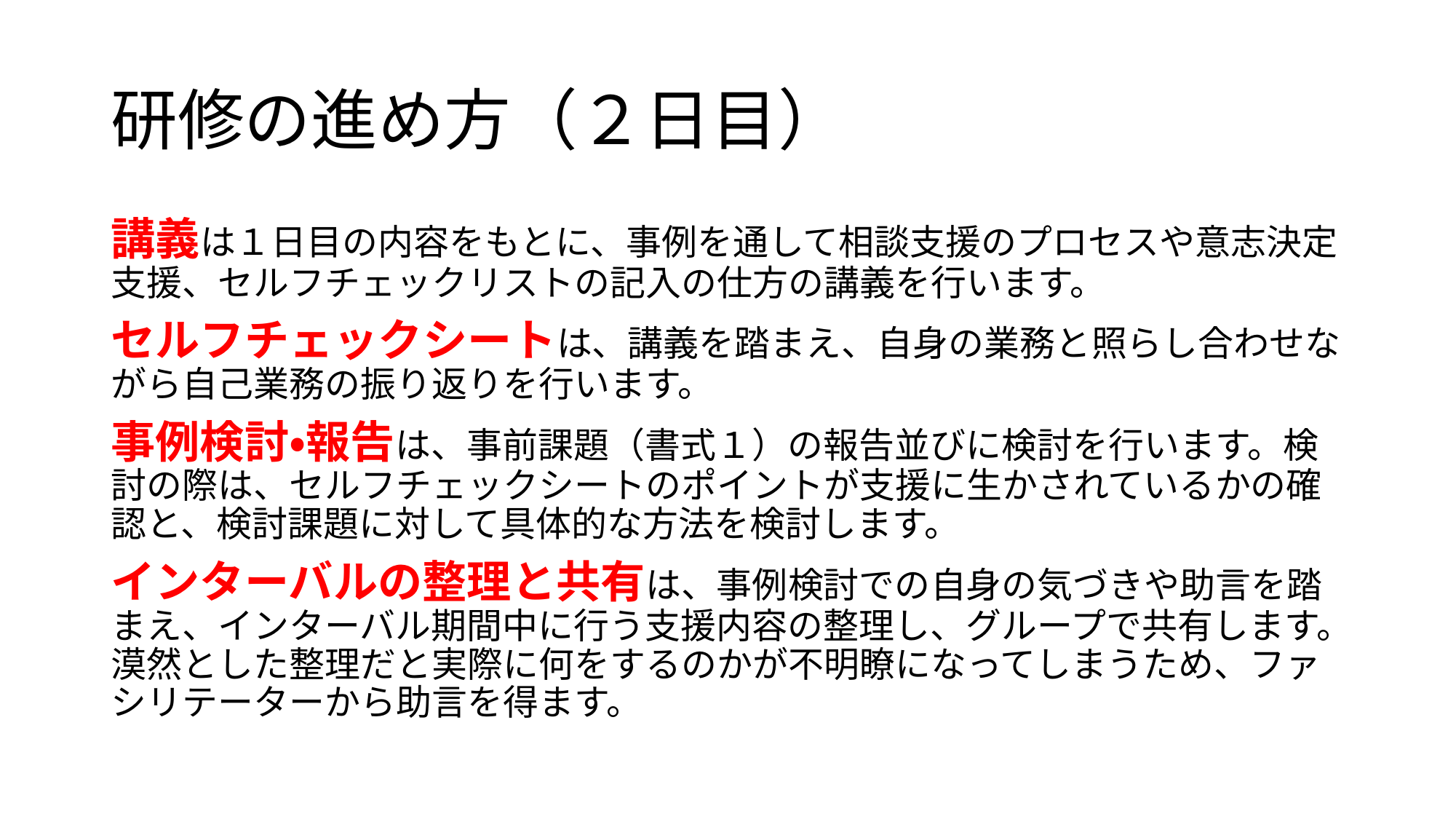

# 研修の進め方（２日目）
講義は１日目の内容をもとに、事例を通して相談支援のプロセスや意志決定支援、セルフチェックリストの記入の仕方の講義を行います。
セルフチェックシートは、講義を踏まえ、自身の業務と照らし合わせながら自己業務の振り返りを行います。
事例検討・報告は、事前課題（書式１）の報告並びに検討を行います。検討の際は、セルフチェックシートのポイントが支援に生かされているかの確認と、検討課題に対して具体的な方法を検討します。
インターバルの整理と共有は、事例検討での自身の気づきや助言を踏まえ、インターバル期間中に行う支援内容の整理し、グループで共有します。漠然とした整理だと実際に何をするのかが不明瞭になってしまうため、ファシリテーターから助言を得ます。